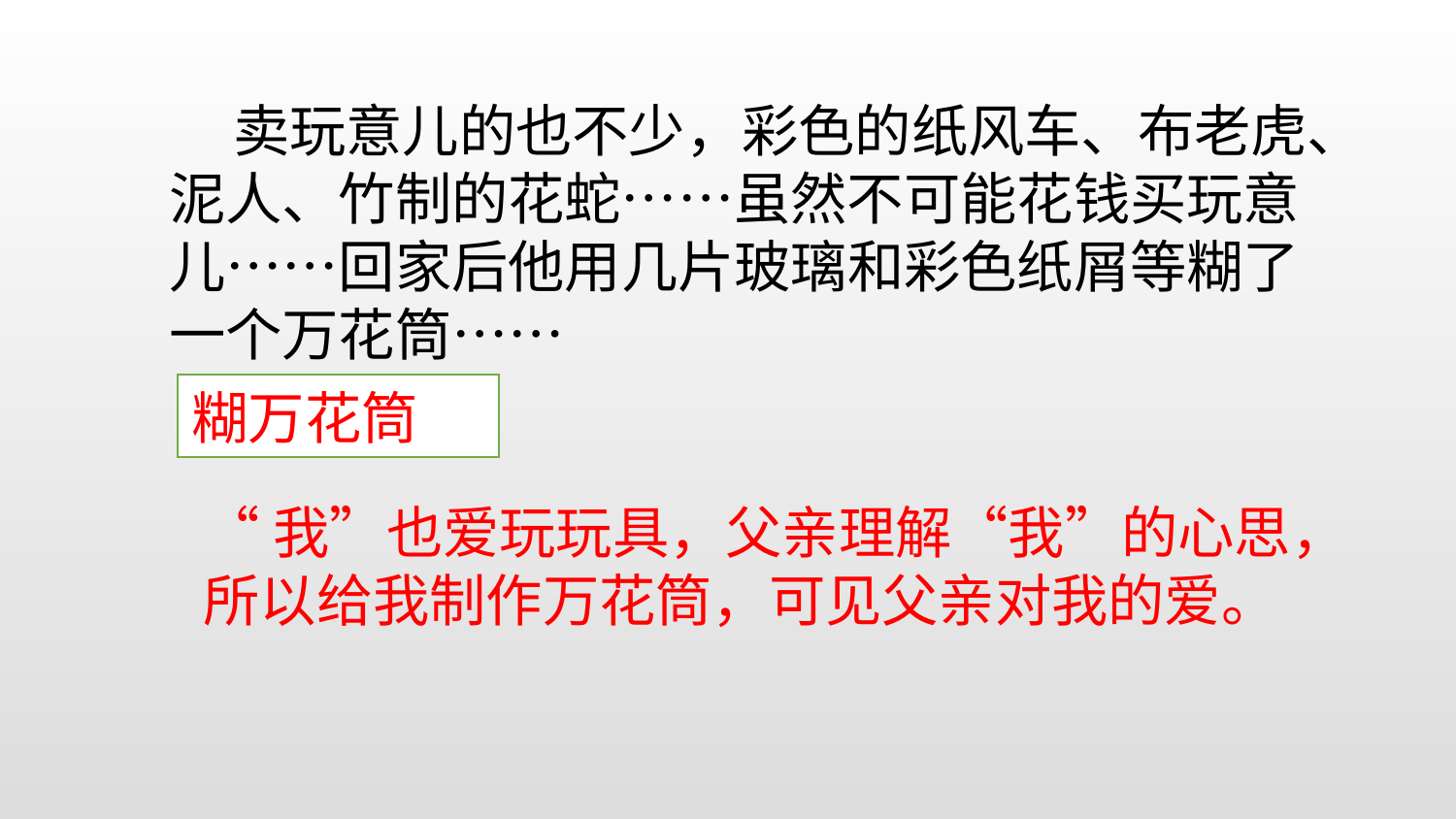

卖玩意儿的也不少，彩色的纸风车、布老虎、泥人、竹制的花蛇……虽然不可能花钱买玩意儿……回家后他用几片玻璃和彩色纸屑等糊了一个万花筒……
糊万花筒
“我”也爱玩玩具，父亲理解“我”的心思，所以给我制作万花筒，可见父亲对我的爱。